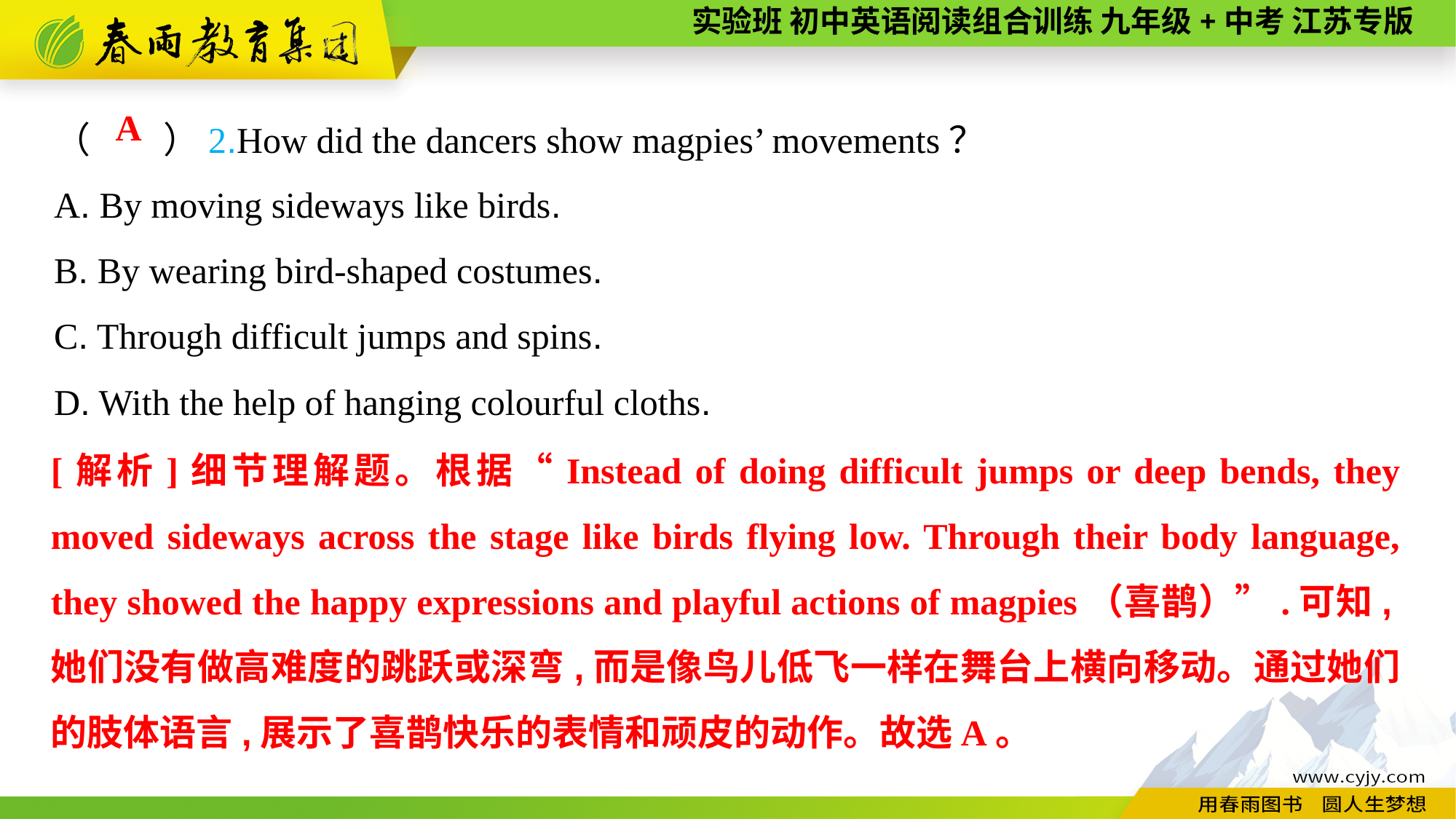

（　　）2.How did the dancers show magpies’ movements？
A. By moving sideways like birds.
B. By wearing bird-shaped costumes.
C. Through difficult jumps and spins.
D. With the help of hanging colourful cloths.
A
[解析]细节理解题。根据“Instead of doing difficult jumps or deep bends, they moved sideways across the stage like birds flying low. Through their body language, they showed the happy expressions and playful actions of magpies（喜鹊）”.可知,她们没有做高难度的跳跃或深弯,而是像鸟儿低飞一样在舞台上横向移动。通过她们的肢体语言,展示了喜鹊快乐的表情和顽皮的动作。故选A。